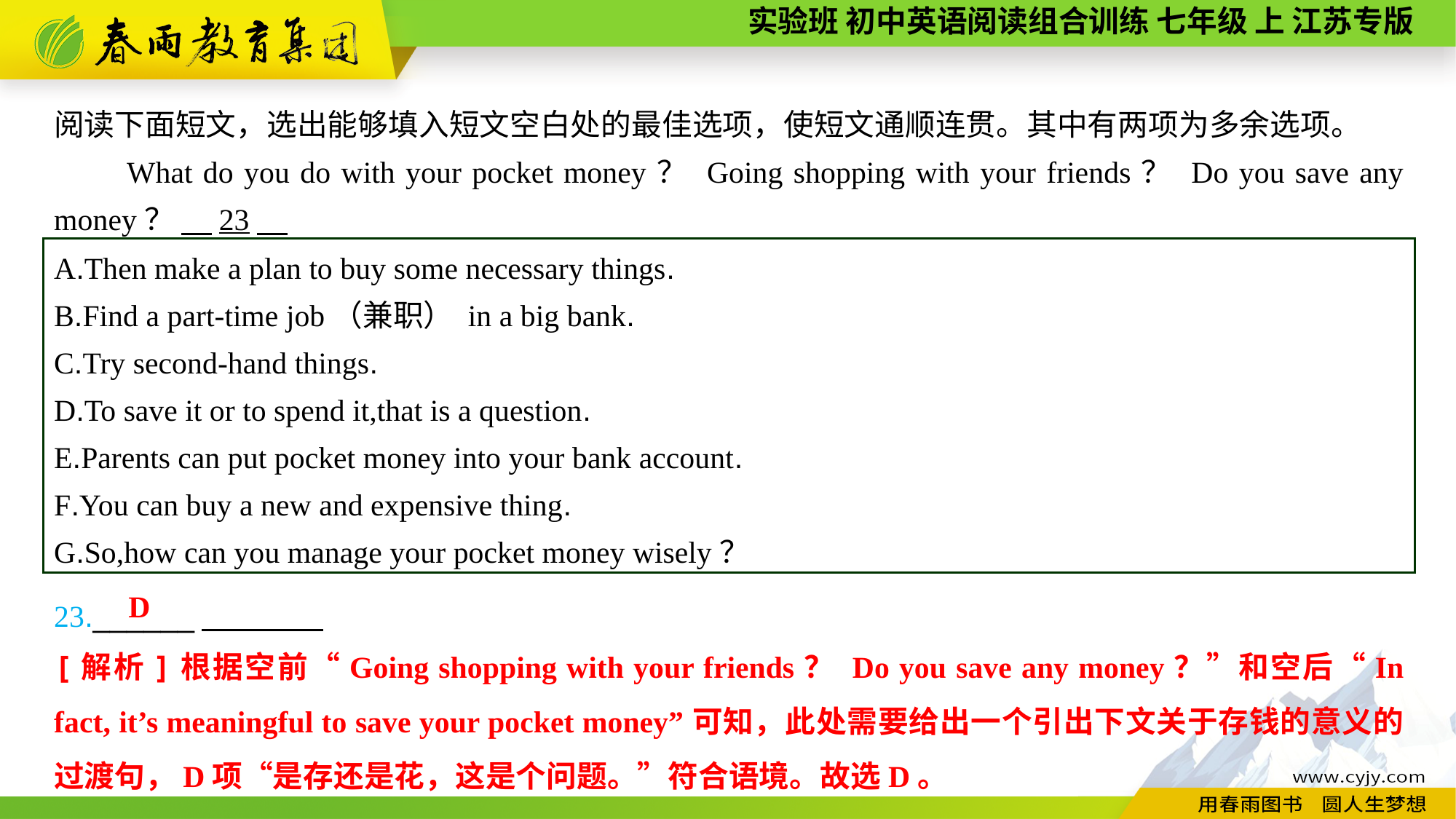

阅读下面短文，选出能够填入短文空白处的最佳选项，使短文通顺连贯。其中有两项为多余选项。
What do you do with your pocket money？ Going shopping with your friends？ Do you save any money？ 　23
A.Then make a plan to buy some necessary things.
B.Find a part-time job（兼职） in a big bank.
C.Try second-hand things.
D.To save it or to spend it,that is a question.
E.Parents can put pocket money into your bank account.
F.You can buy a new and expensive thing.
G.So,how can you manage your pocket money wisely？

23.______
D
[解析]根据空前“Going shopping with your friends？ Do you save any money？”和空后“In fact, it’s meaningful to save your pocket money”可知，此处需要给出一个引出下文关于存钱的意义的过渡句，D项“是存还是花，这是个问题。”符合语境。故选D。